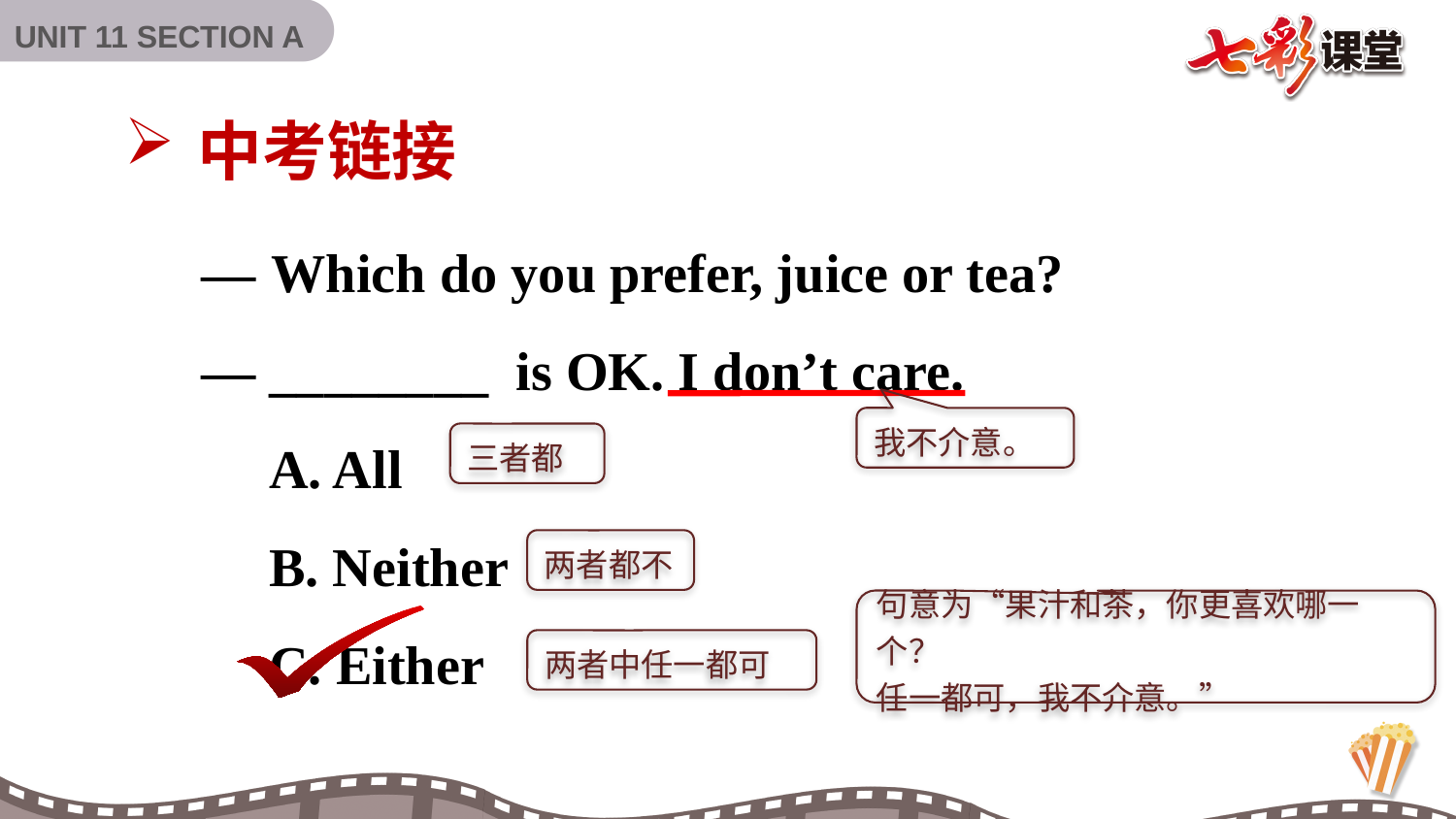

中考链接
— Which do you prefer, juice or tea?
— ________  is OK. I don’t care.
     A. All
     B. Neither
     C. Either
我不介意。
三者都
两者都不
句意为“果汁和茶，你更喜欢哪一个？
任一都可，我不介意。”

两者中任一都可